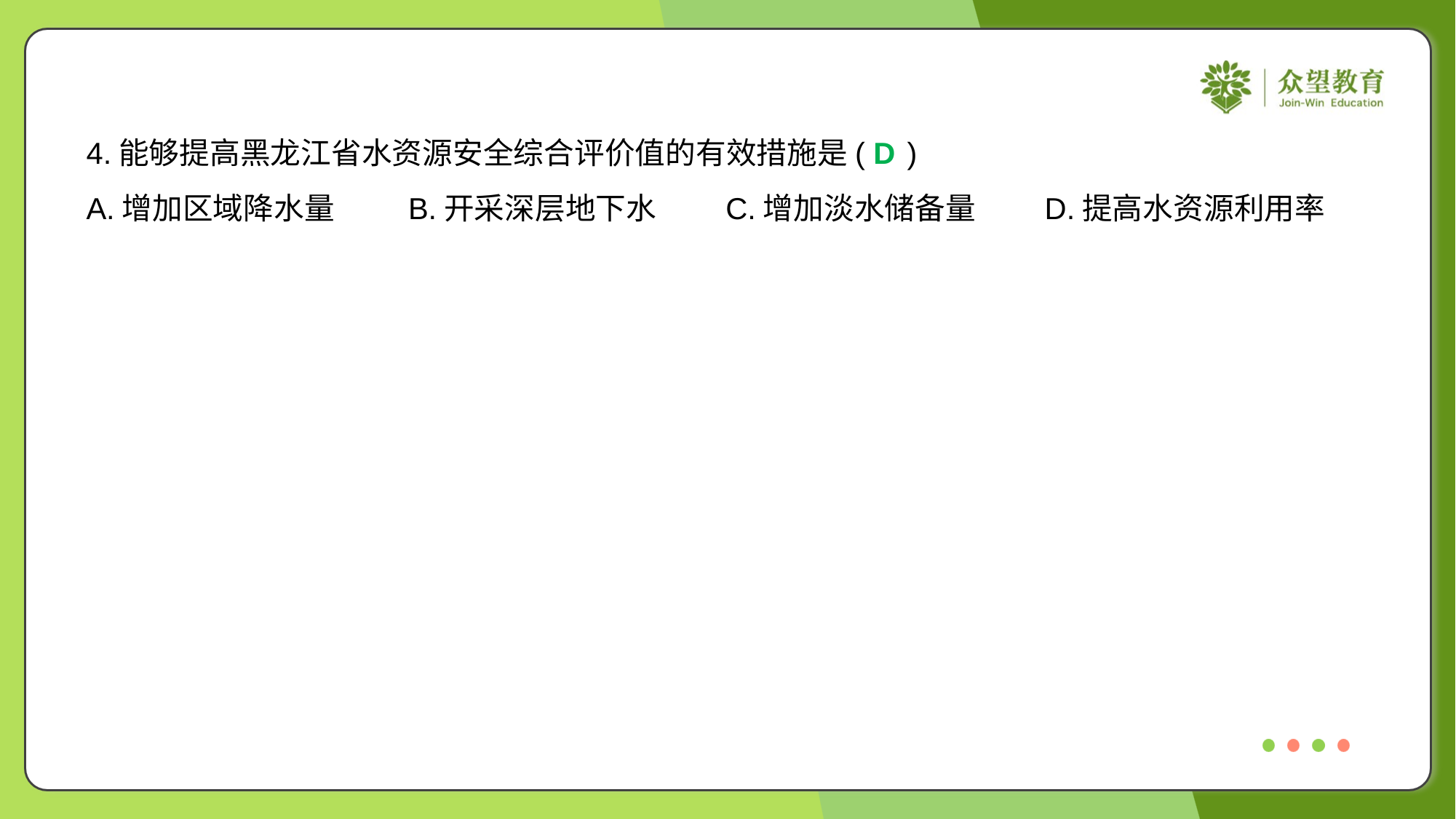

4.能够提高黑龙江省水资源安全综合评价值的有效措施是(     )
D
A.增加区域降水量	B.开采深层地下水	C.增加淡水储备量	D.提高水资源利用率